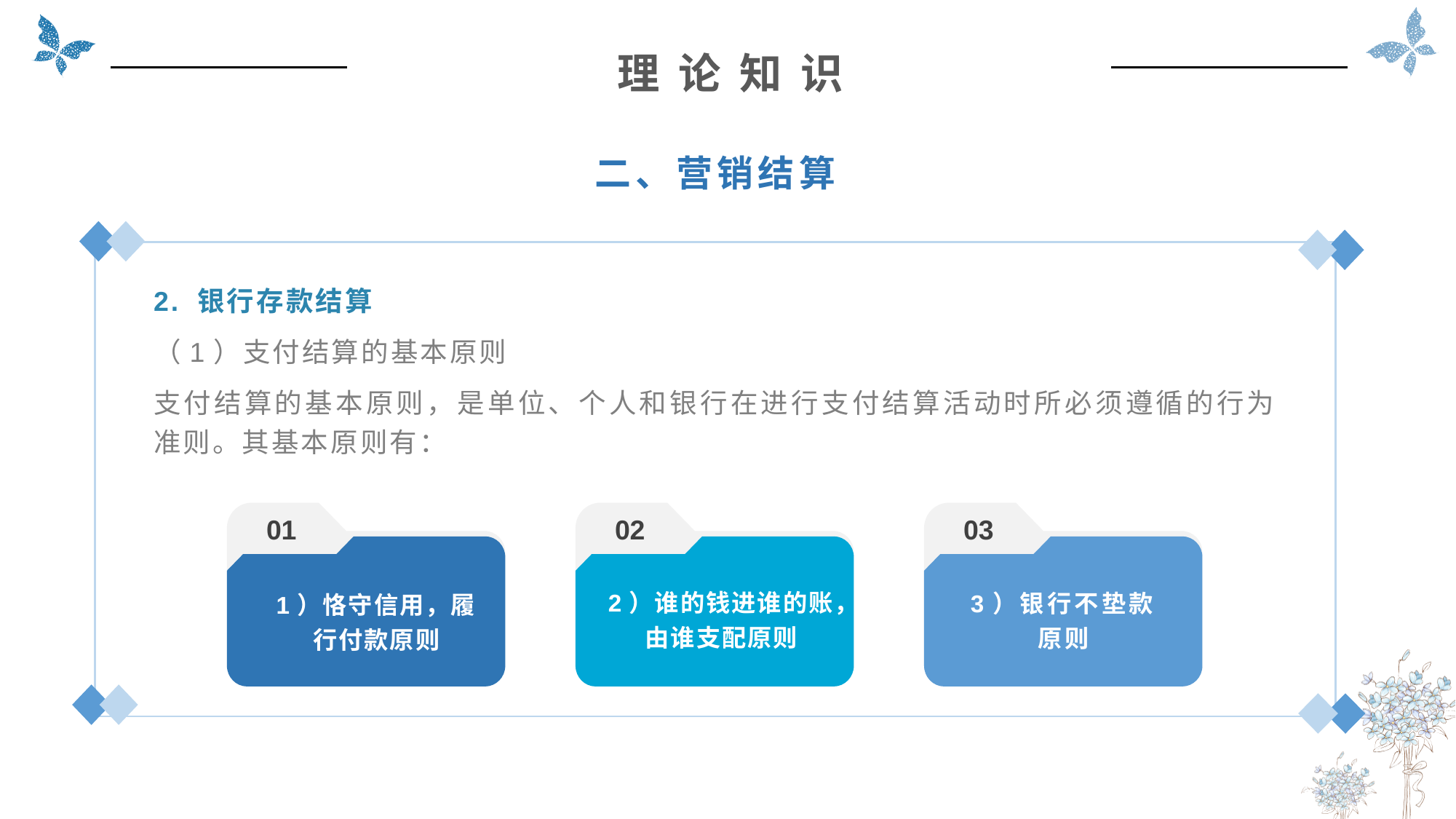

理 论 知 识
二、营销结算

2. 银行存款结算
（1）支付结算的基本原则
支付结算的基本原则，是单位、个人和银行在进行支付结算活动时所必须遵循的行为准则。其基本原则有：

01
02
03

2）谁的钱进谁的账，由谁支配原则
3）银行不垫款原则
1）恪守信用，履行付款原则